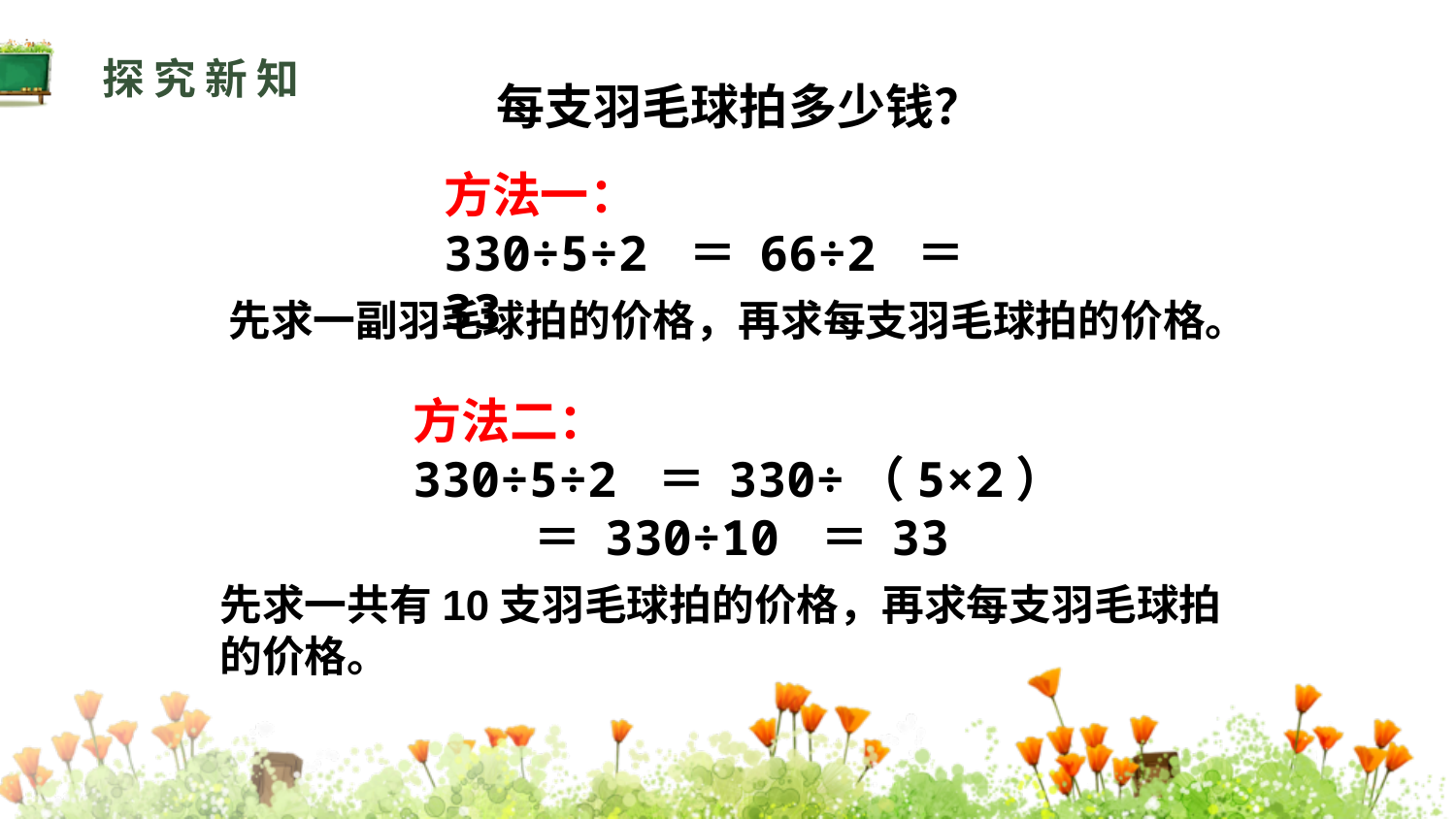

探究新知
每支羽毛球拍多少钱？
方法一：
330÷5÷2 ＝ 66÷2 ＝ 33
先求一副羽毛球拍的价格，再求每支羽毛球拍的价格。
方法二：
330÷5÷2 ＝ 330÷（5×2）
          ＝ 330÷10 ＝ 33
先求一共有10支羽毛球拍的价格，再求每支羽毛球拍的价格。